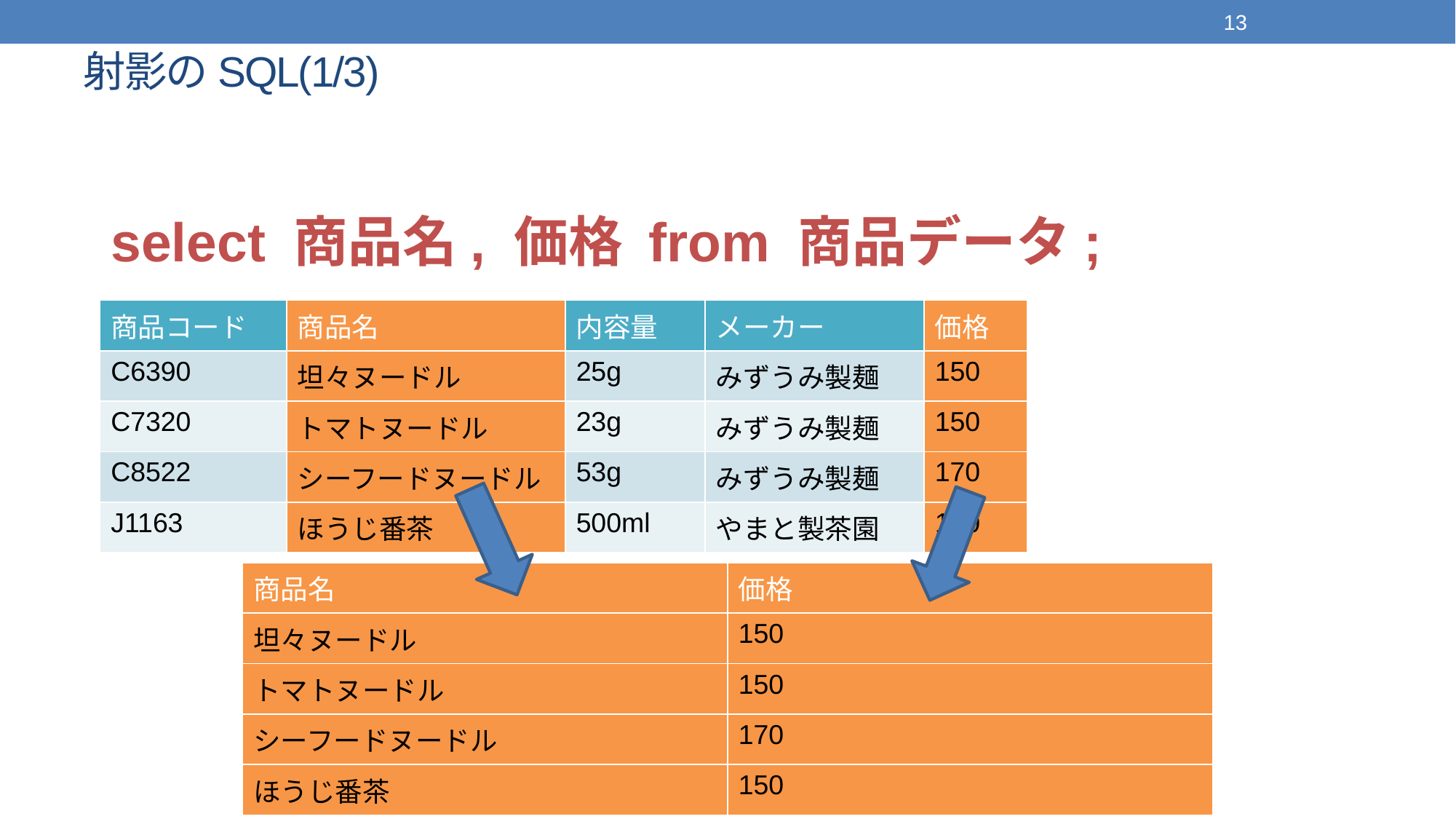

13
# 射影のSQL(1/3)
select 商品名, 価格 from 商品データ;
| 商品コード | 商品名 | 内容量 | メーカー | 価格 |
| --- | --- | --- | --- | --- |
| C6390 | 坦々ヌードル | 25g | みずうみ製麺 | 150 |
| C7320 | トマトヌードル | 23g | みずうみ製麺 | 150 |
| C8522 | シーフードヌードル | 53g | みずうみ製麺 | 170 |
| J1163 | ほうじ番茶 | 500ml | やまと製茶園 | 150 |

| 商品名 | 価格 |
| --- | --- |
| 坦々ヌードル | 150 |
| トマトヌードル | 150 |
| シーフードヌードル | 170 |
| ほうじ番茶 | 150 |